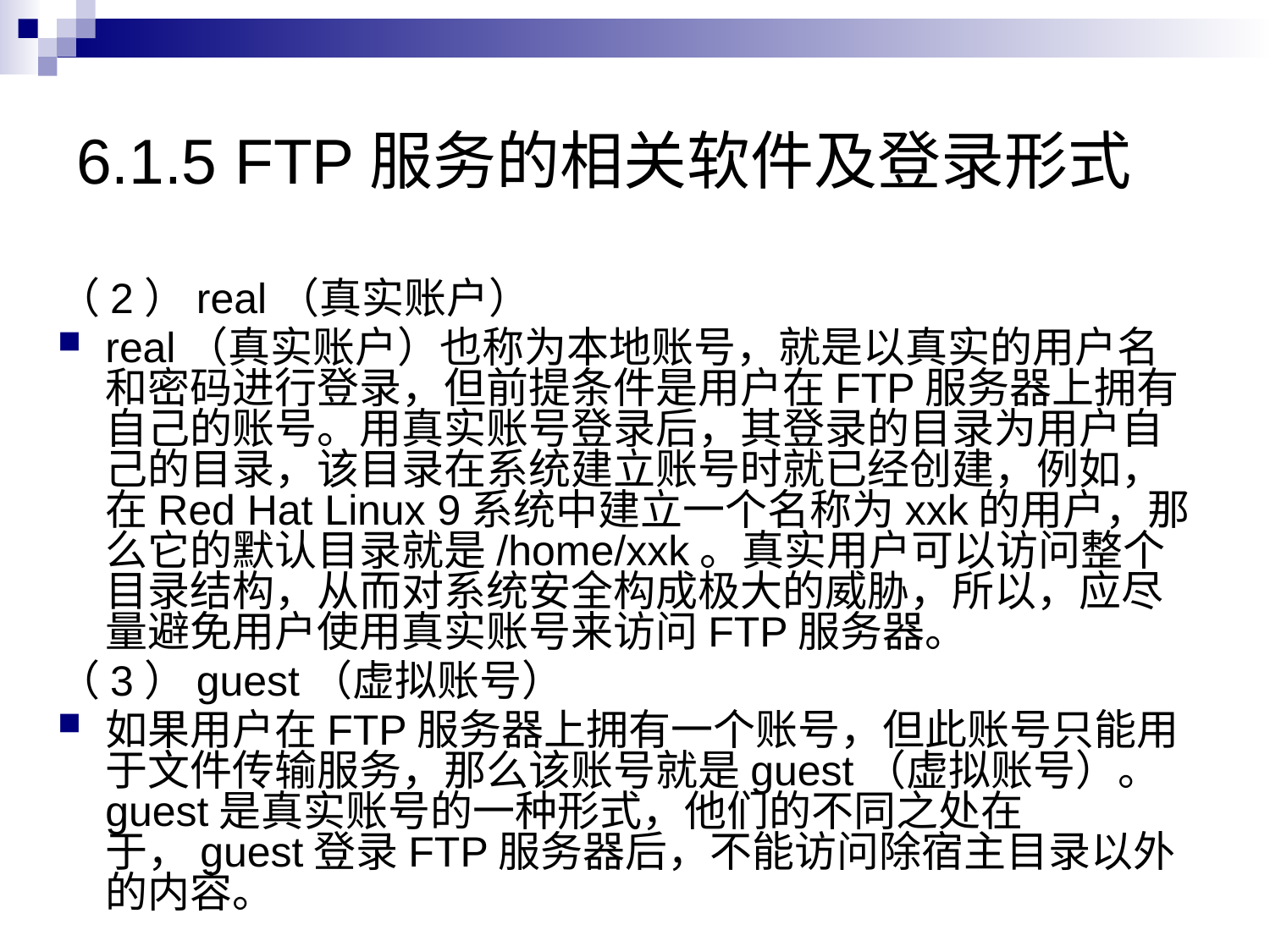

# 6.1.5 FTP服务的相关软件及登录形式
（2）real（真实账户）
real（真实账户）也称为本地账号，就是以真实的用户名和密码进行登录，但前提条件是用户在FTP服务器上拥有自己的账号。用真实账号登录后，其登录的目录为用户自己的目录，该目录在系统建立账号时就已经创建，例如，在Red Hat Linux 9系统中建立一个名称为xxk的用户，那么它的默认目录就是/home/xxk。真实用户可以访问整个目录结构，从而对系统安全构成极大的威胁，所以，应尽量避免用户使用真实账号来访问FTP服务器。
（3）guest（虚拟账号）
如果用户在FTP服务器上拥有一个账号，但此账号只能用于文件传输服务，那么该账号就是guest（虚拟账号）。guest是真实账号的一种形式，他们的不同之处在于，guest登录FTP服务器后，不能访问除宿主目录以外的内容。